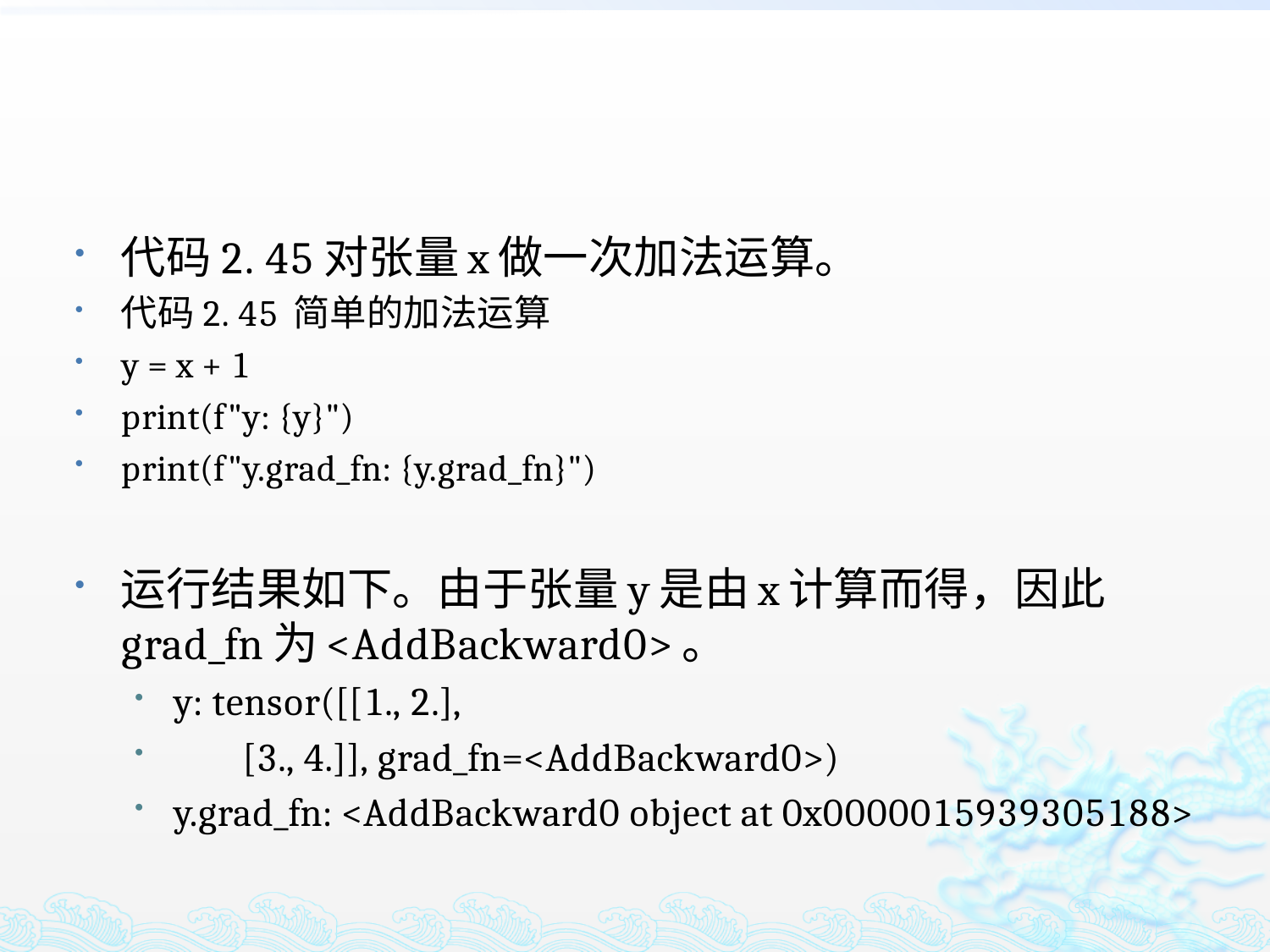

代码2. 45对张量x做一次加法运算。
代码2. 45 简单的加法运算
y = x + 1
print(f"y: {y}")
print(f"y.grad_fn: {y.grad_fn}")

运行结果如下。由于张量y是由x计算而得，因此grad_fn为<AddBackward0>。
y: tensor([[1., 2.],
        [3., 4.]], grad_fn=<AddBackward0>)
y.grad_fn: <AddBackward0 object at 0x0000015939305188>